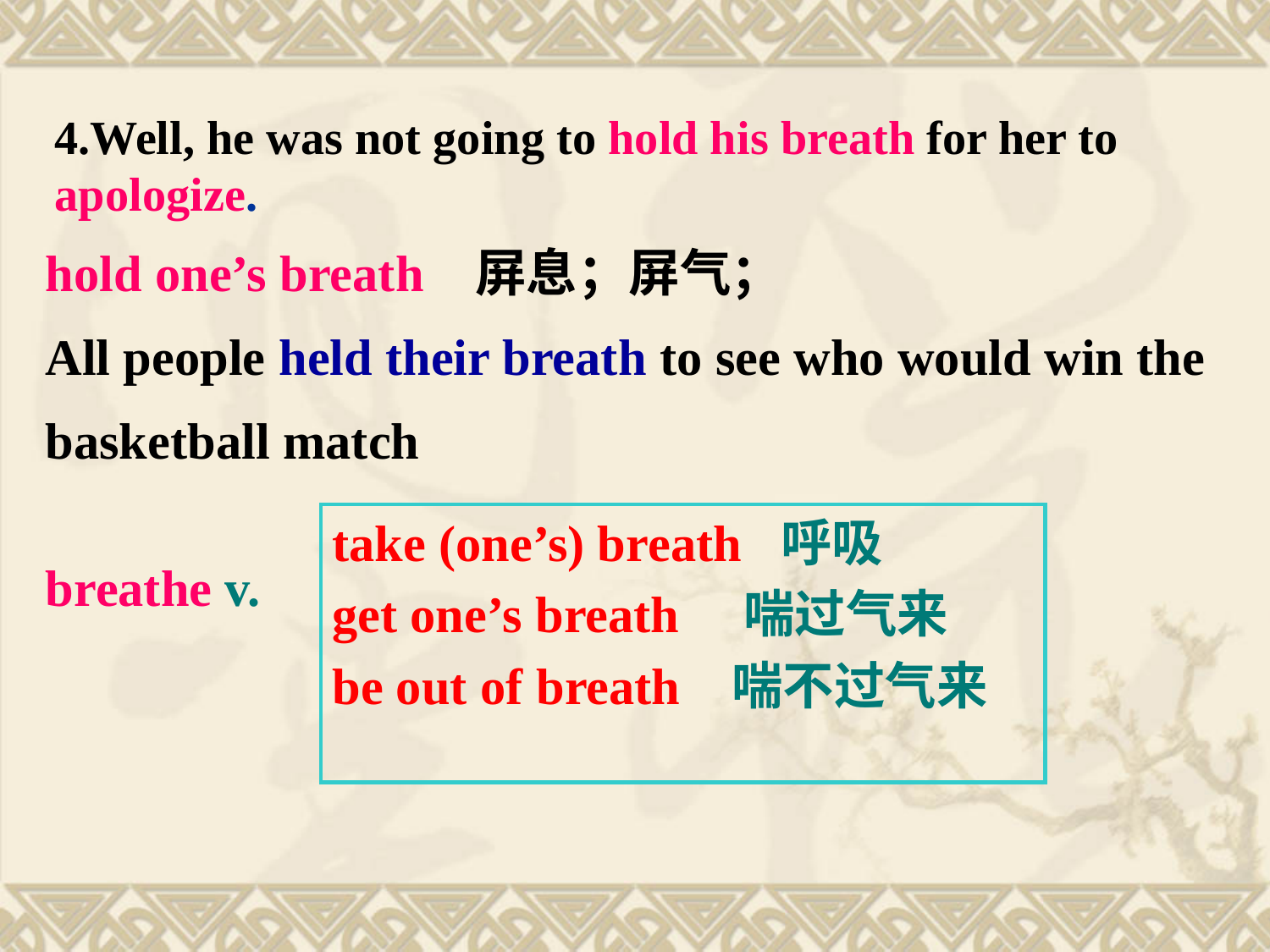

4.Well, he was not going to hold his breath for her to apologize.
hold one’s breath   屏息；屏气；
All people held their breath to see who would win the
basketball match

breathe v.

take (one’s) breath  呼吸
get one’s breath    喘过气来
be out of breath   喘不过气来